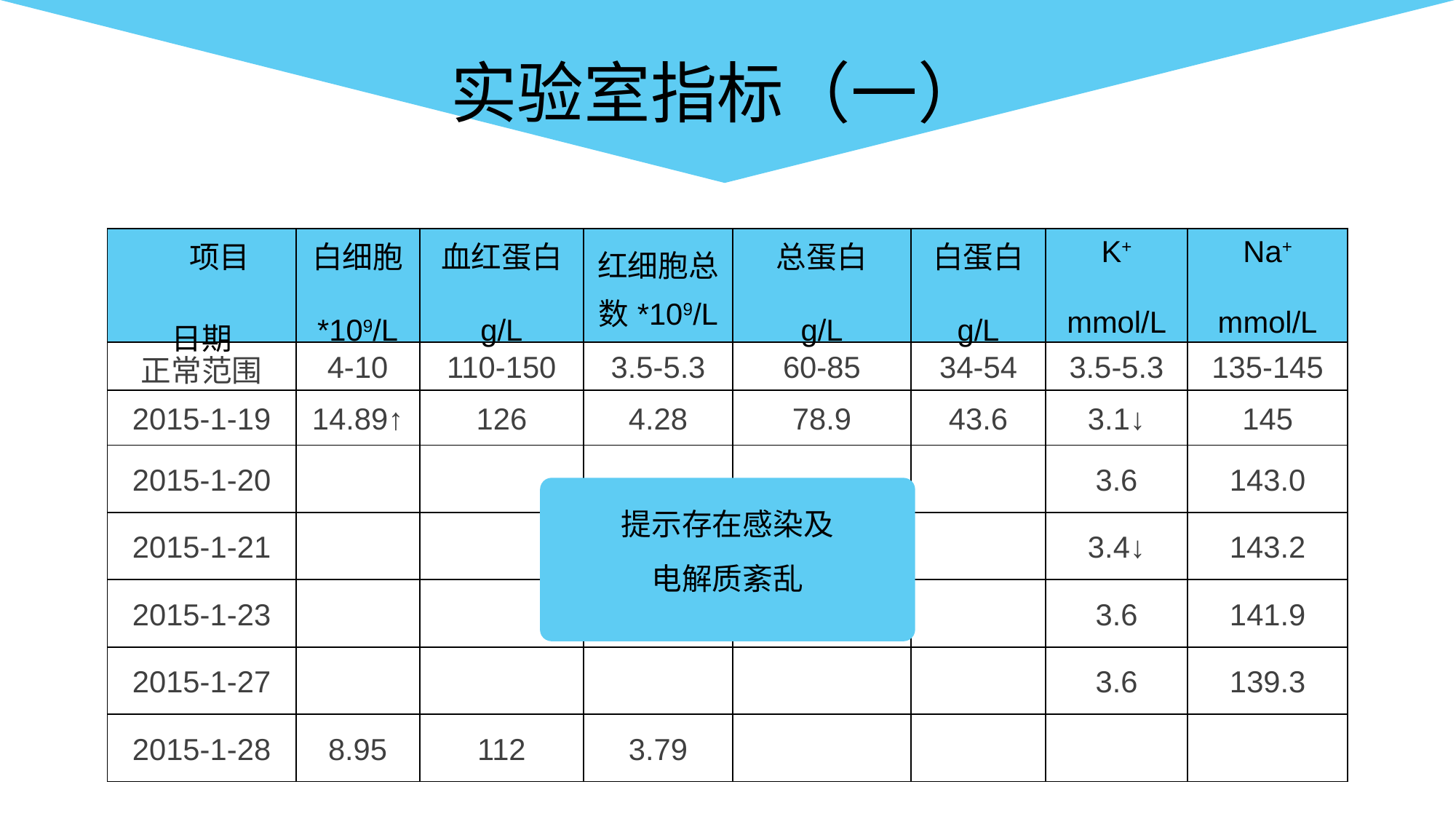

实验室指标（一）
| 项目 日期 | 白细胞 \*109/L | 血红蛋白 g/L | 红细胞总数\*109/L | 总蛋白 g/L | 白蛋白 g/L | K+ mmol/L | Na+ mmol/L |
| --- | --- | --- | --- | --- | --- | --- | --- |
| 正常范围 | 4-10 | 110-150 | 3.5-5.3 | 60-85 | 34-54 | 3.5-5.3 | 135-145 |
| 2015-1-19 | 14.89↑ | 126 | 4.28 | 78.9 | 43.6 | 3.1↓ | 145 |
| 2015-1-20 |  |  |  |  |  | 3.6 | 143.0 |
| 2015-1-21 |  |  |  |  |  | 3.4↓ | 143.2 |
| 2015-1-23 |  |  |  |  |  | 3.6 | 141.9 |
| 2015-1-27 |  |  |  |  |  | 3.6 | 139.3 |
| 2015-1-28 | 8.95 | 112 | 3.79 |  |  |  |  |
提示存在感染及
电解质紊乱